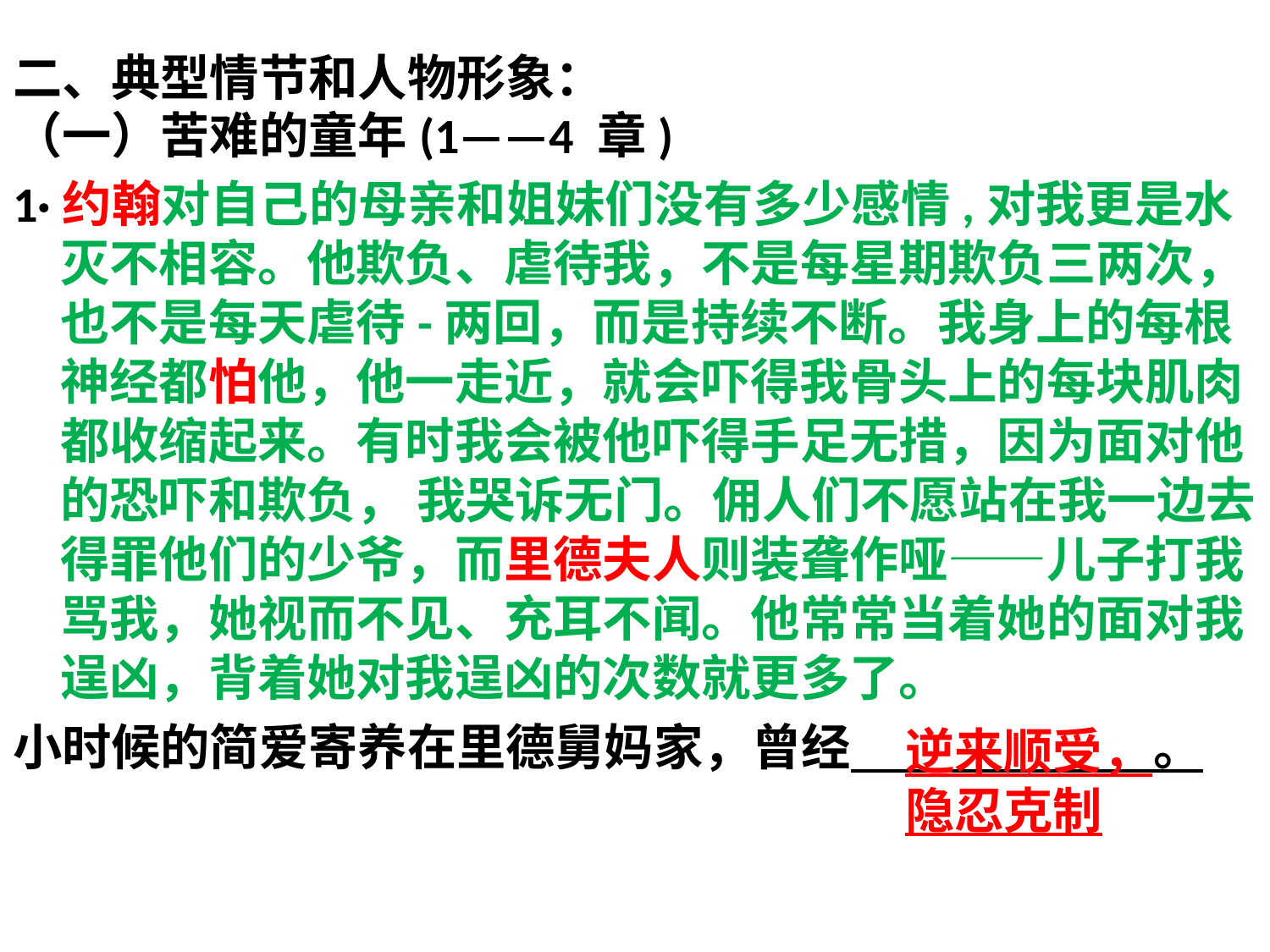

二、典型情节和人物形象：
（一）苦难的童年(1——4 章)
1·约翰对自己的母亲和姐妹们没有多少感情,对我更是水灭不相容。他欺负、虐待我，不是每星期欺负三两次，也不是每天虐待-两回，而是持续不断。我身上的每根神经都怕他，他一走近，就会吓得我骨头上的每块肌肉都收缩起来。有时我会被他吓得手足无措，因为面对他的恐吓和欺负， 我哭诉无门。佣人们不愿站在我一边去得罪他们的少爷，而里德夫人则装聋作哑——儿子打我 骂我，她视而不见、充耳不闻。他常常当着她的面对我逞凶，背着她对我逞凶的次数就更多了。
小时候的简爱寄养在里德舅妈家，曾经                           。

逆来顺受，
隐忍克制